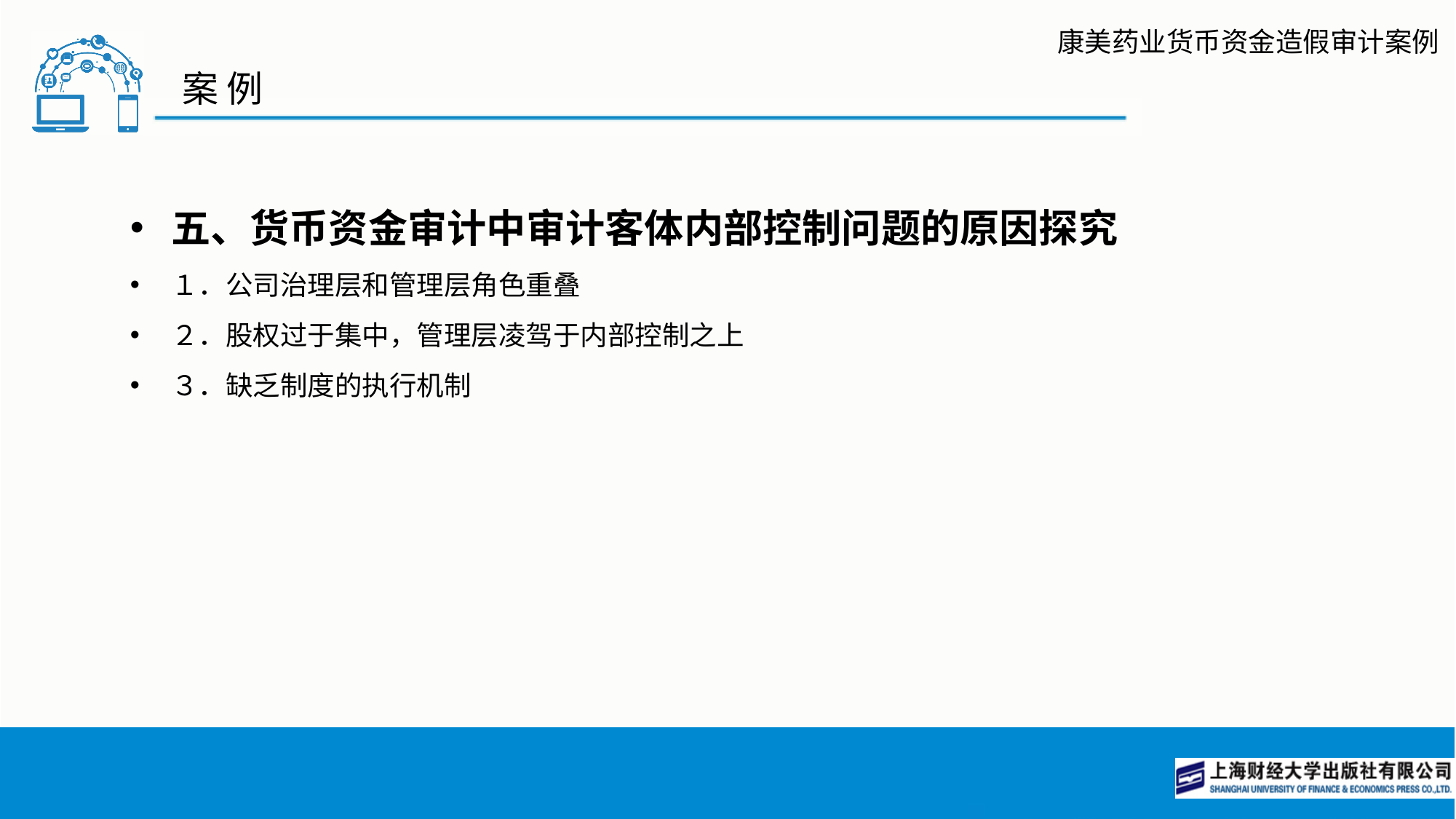

康美药业货币资金造假审计案例
# 案 例
五、货币资金审计中审计客体内部控制问题的原因探究
１．公司治理层和管理层角色重叠
２．股权过于集中，管理层凌驾于内部控制之上
３．缺乏制度的执行机制